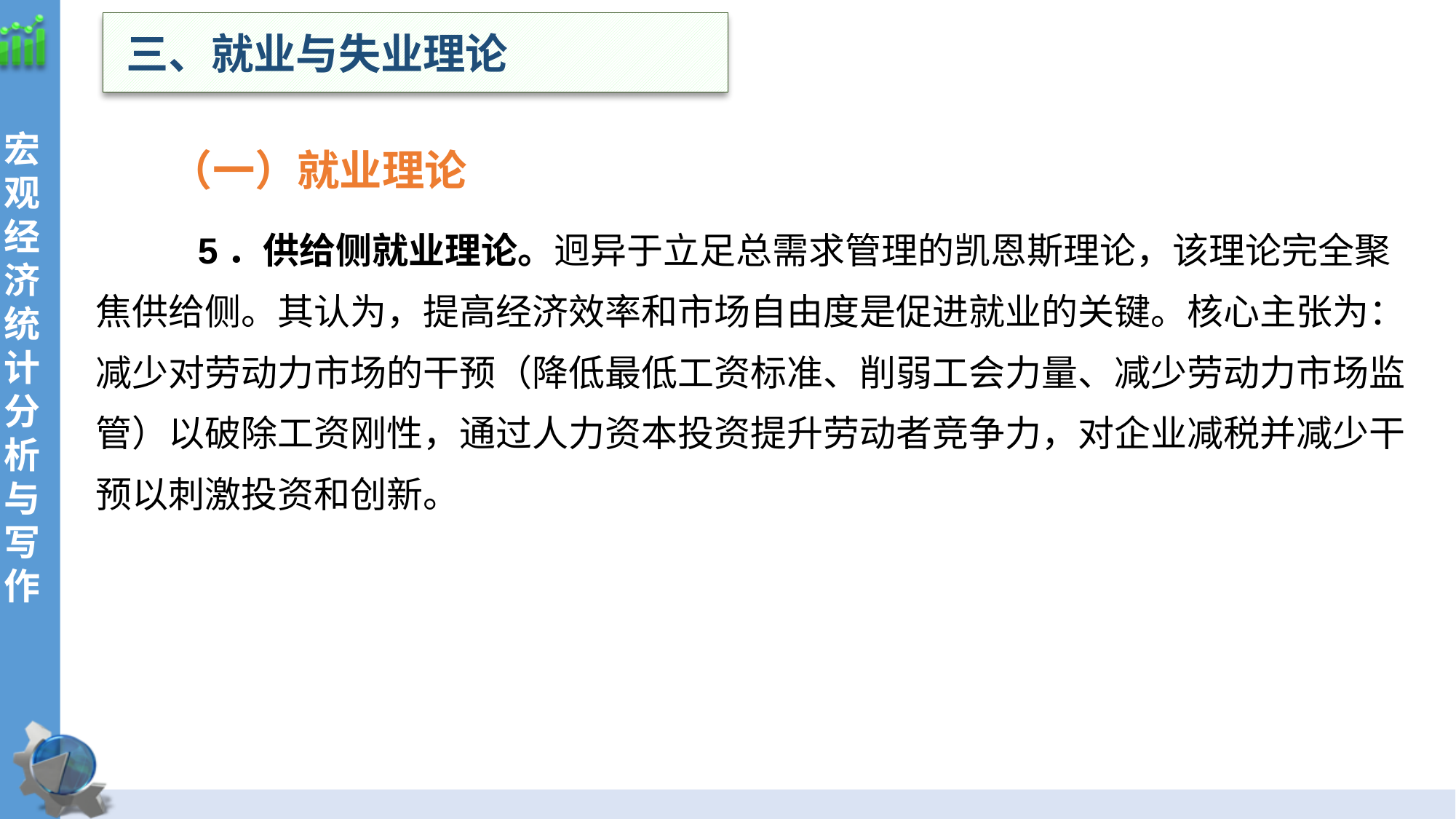

三、就业与失业理论

        （一）就业理论
          5．供给侧就业理论。迥异于立足总需求管理的凯恩斯理论，该理论完全聚焦供给侧。其认为，提高经济效率和市场自由度是促进就业的关键。核心主张为：减少对劳动力市场的干预（降低最低工资标准、削弱工会力量、减少劳动力市场监管）以破除工资刚性，通过人力资本投资提升劳动者竞争力，对企业减税并减少干预以刺激投资和创新。

18